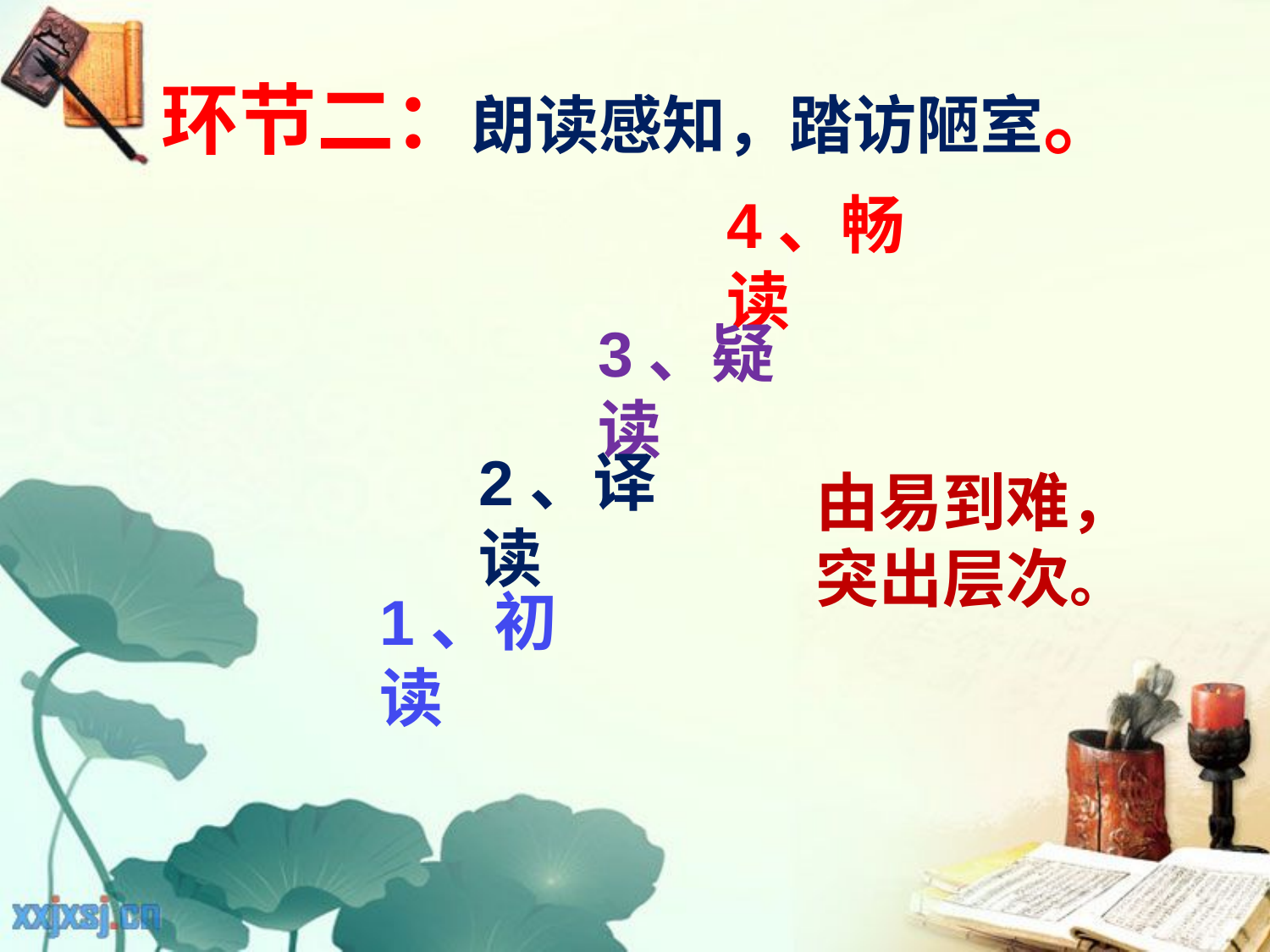

# 环节二：朗读感知，踏访陋室。
4、畅读
3、疑读
2、译读
由易到难，突出层次。
1、初读